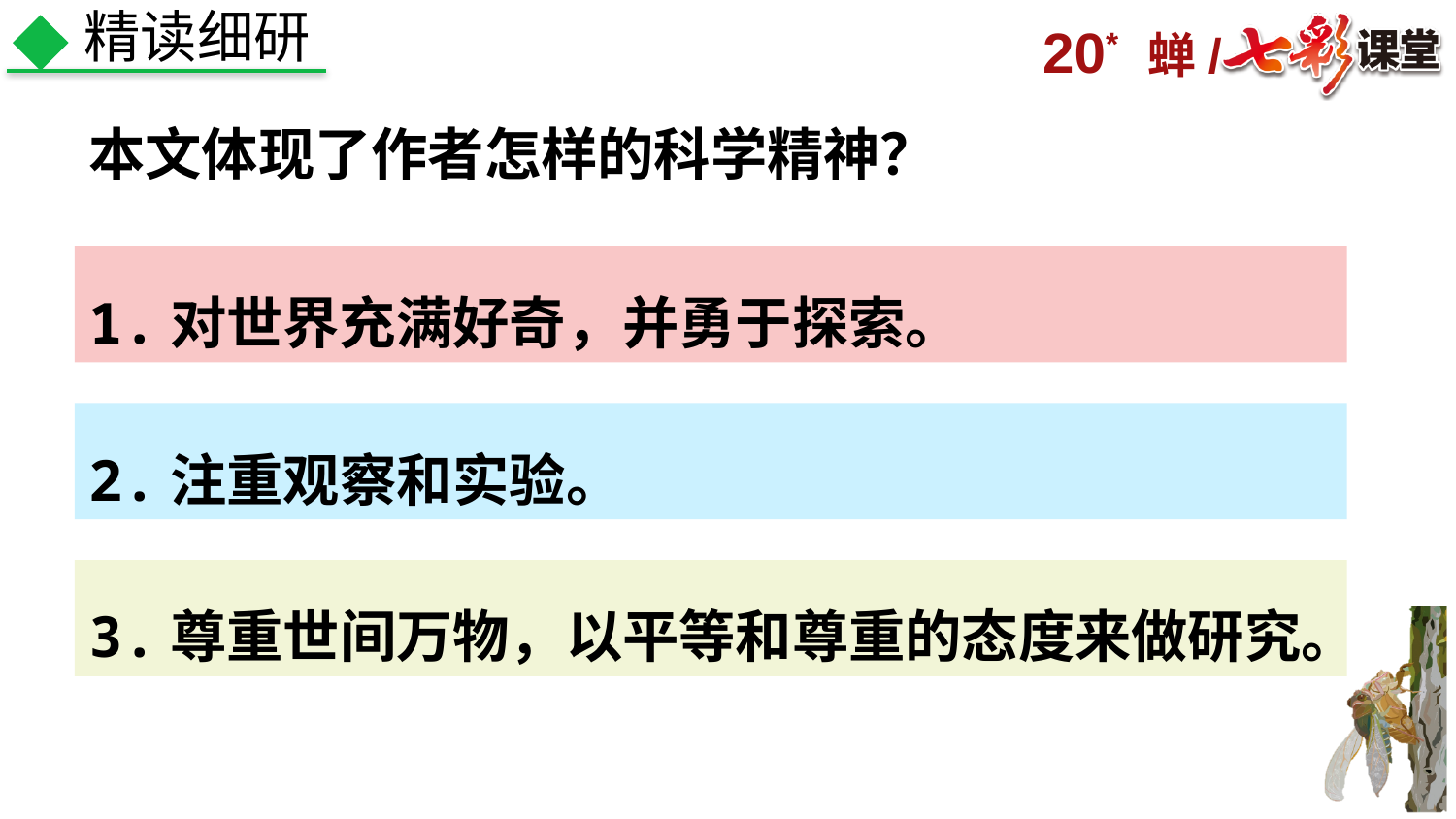

精读细研

本文体现了作者怎样的科学精神？
1.对世界充满好奇，并勇于探索。
2.注重观察和实验。
3.尊重世间万物，以平等和尊重的态度来做研究。